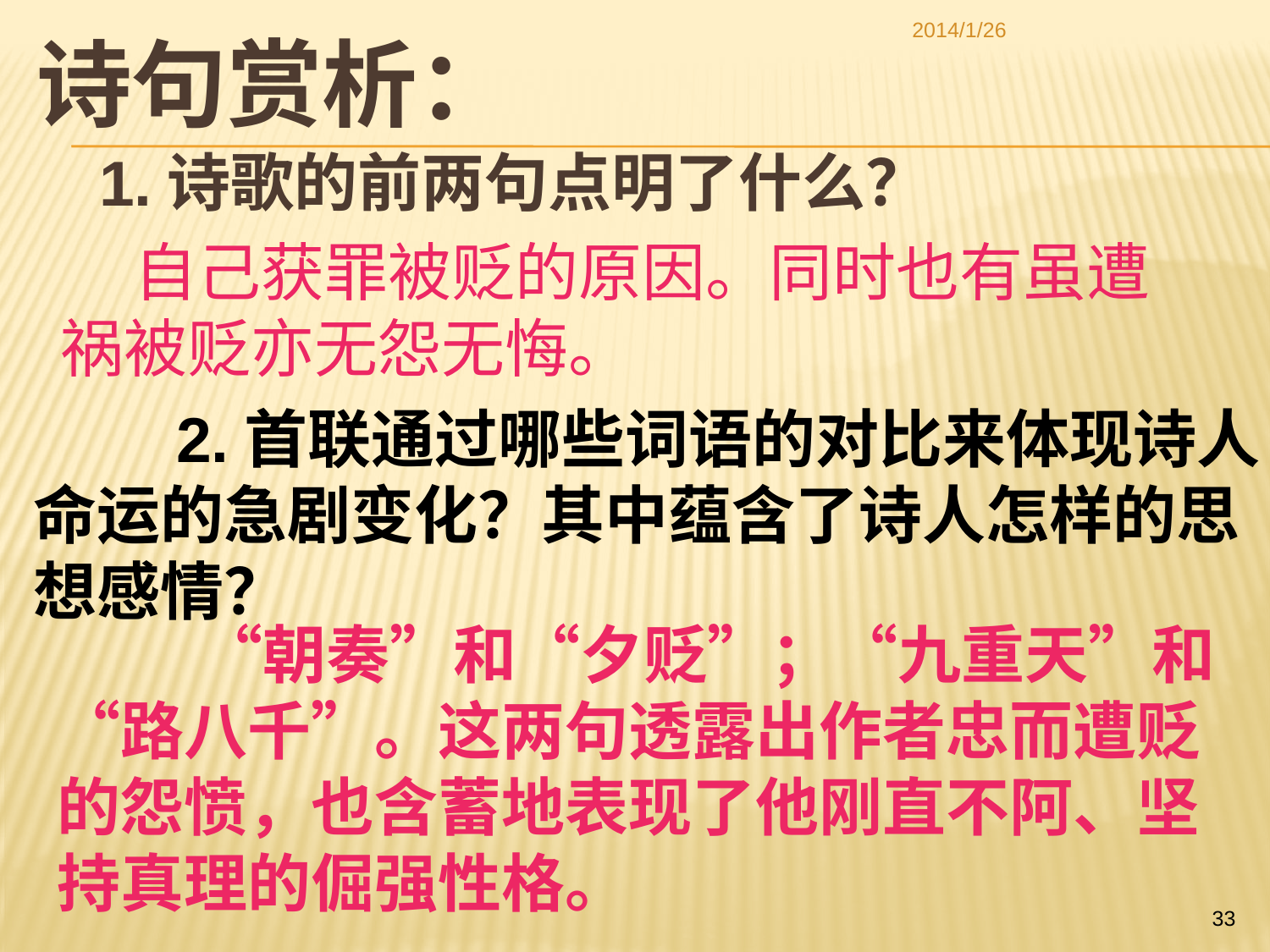

# 诗句赏析：
2014/1/26
     1.诗歌的前两句点明了什么？

 　  自己获罪被贬的原因。同时也有虽遭祸被贬亦无怨无悔。
　　2.首联通过哪些词语的对比来体现诗人命运的急剧变化？其中蕴含了诗人怎样的思想感情？
　　　“朝奏”和“夕贬”；“九重天”和“路八千”。这两句透露出作者忠而遭贬的怨愤，也含蓄地表现了他刚直不阿、坚持真理的倔强性格。
33